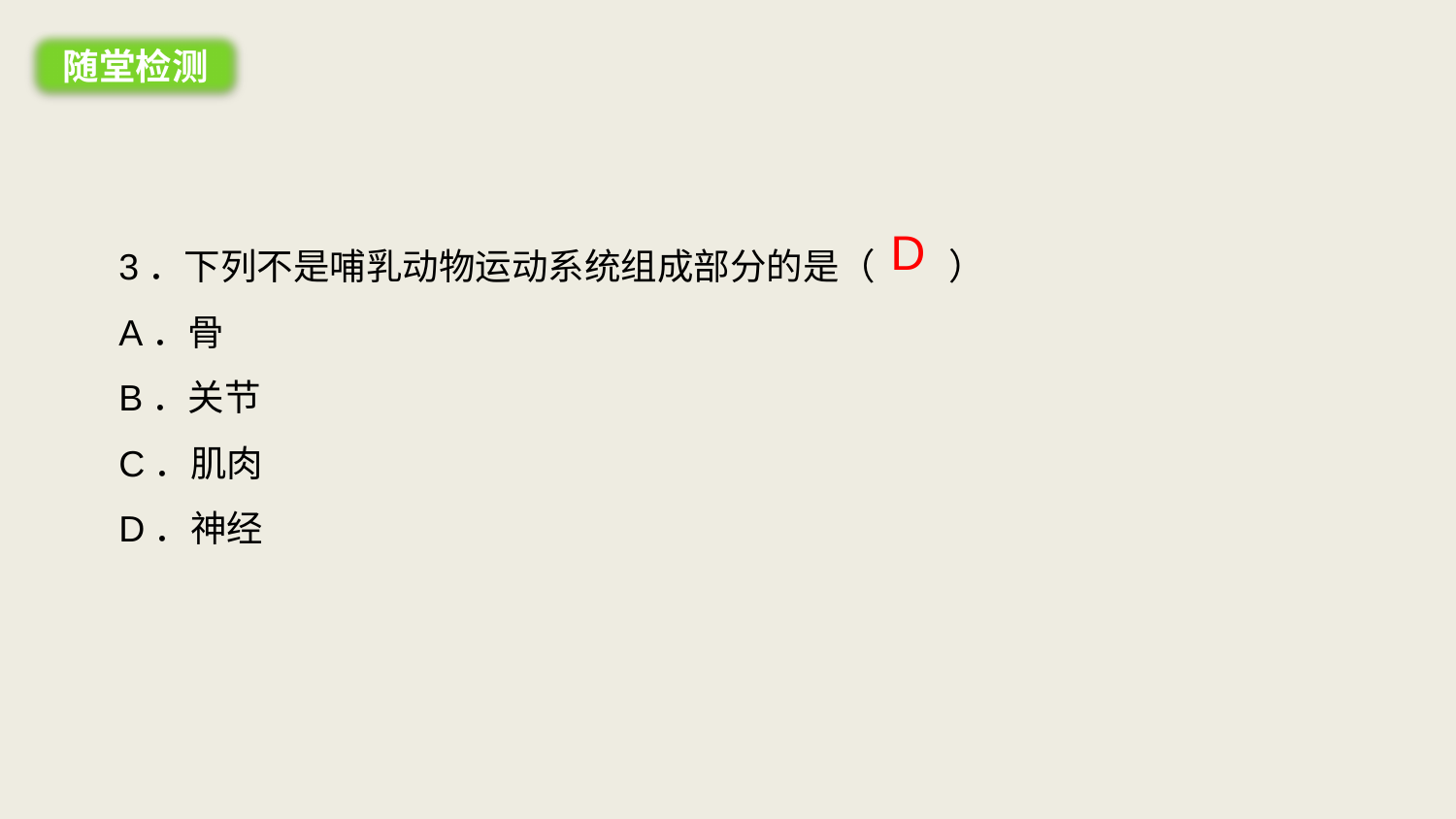

随堂检测
D
3．下列不是哺乳动物运动系统组成部分的是（　　）
A．骨
B．关节
C．肌肉
D．神经